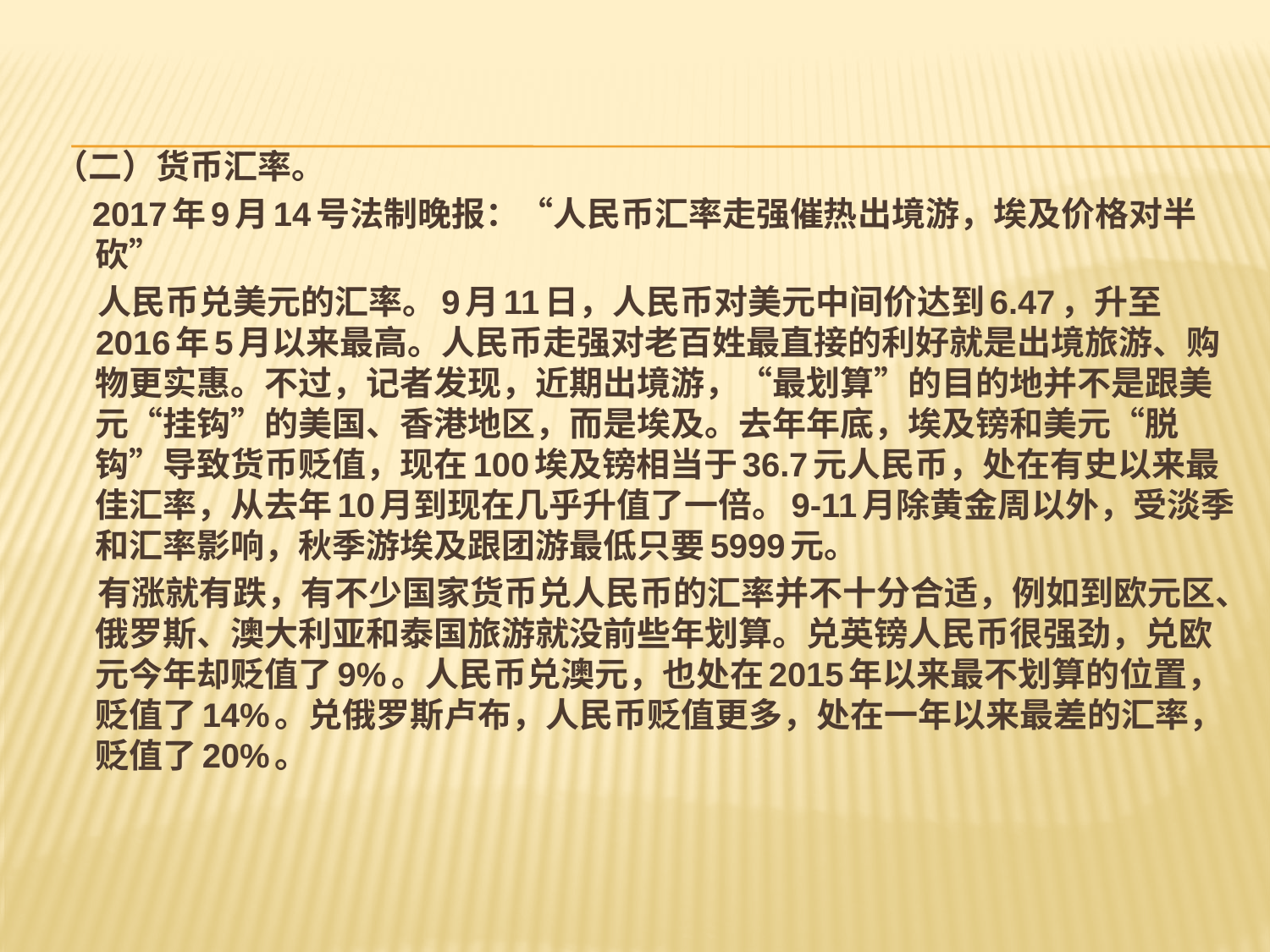

#
（二）货币汇率。
    2017年9月14号法制晚报：“人民币汇率走强催热出境游，埃及价格对半砍”
     人民币兑美元的汇率。9月11日，人民币对美元中间价达到6.47，升至2016年5月以来最高。人民币走强对老百姓最直接的利好就是出境旅游、购物更实惠。不过，记者发现，近期出境游，“最划算”的目的地并不是跟美元“挂钩”的美国、香港地区，而是埃及。去年年底，埃及镑和美元“脱钩”导致货币贬值，现在100埃及镑相当于36.7元人民币，处在有史以来最佳汇率，从去年10月到现在几乎升值了一倍。9-11月除黄金周以外，受淡季和汇率影响，秋季游埃及跟团游最低只要5999元。
     有涨就有跌，有不少国家货币兑人民币的汇率并不十分合适，例如到欧元区、俄罗斯、澳大利亚和泰国旅游就没前些年划算。兑英镑人民币很强劲，兑欧元今年却贬值了9%。人民币兑澳元，也处在2015年以来最不划算的位置，贬值了14%。兑俄罗斯卢布，人民币贬值更多，处在一年以来最差的汇率，贬值了20%。